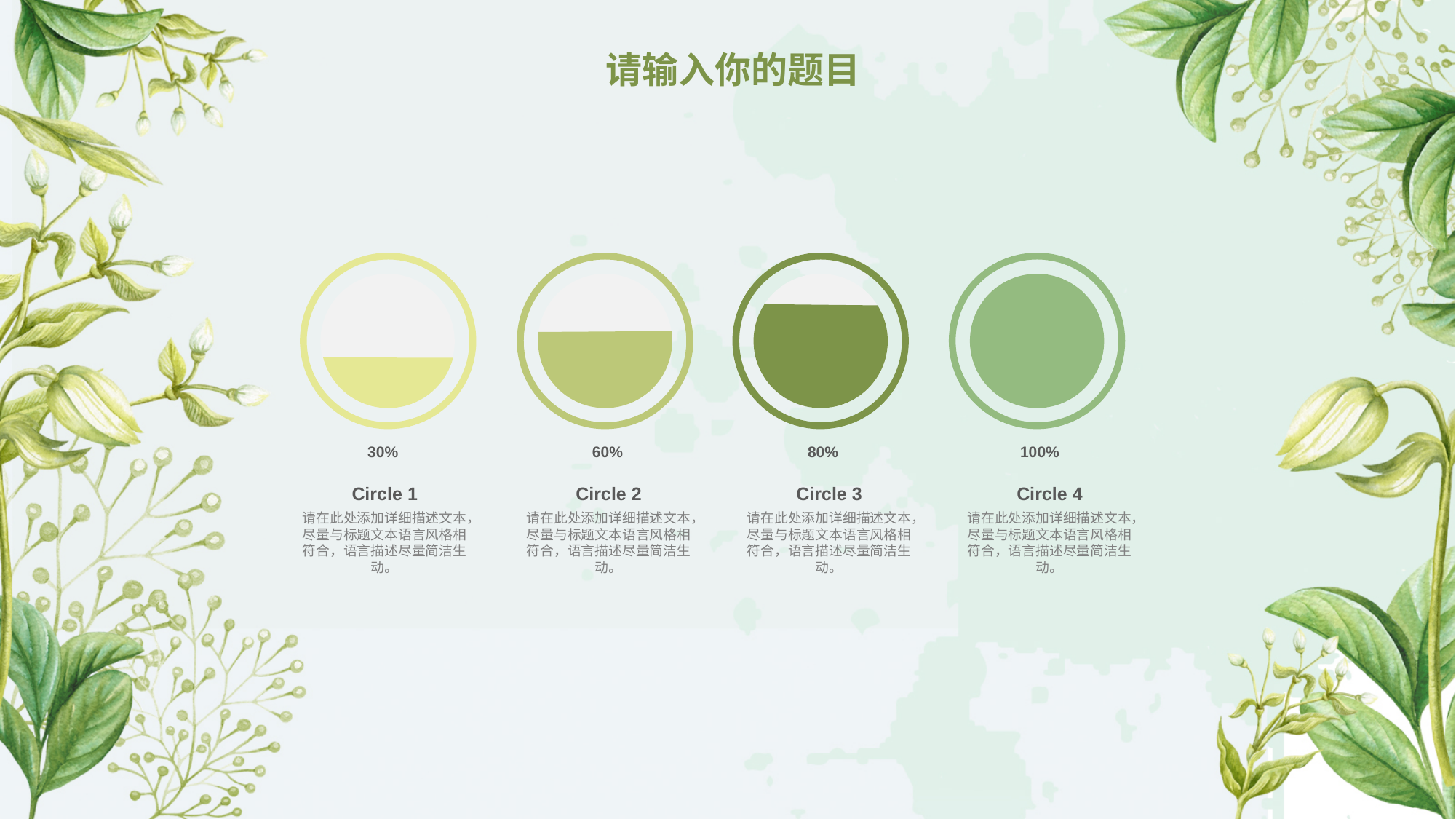

30%
60%
80%
100%
Circle 1
请在此处添加详细描述文本，尽量与标题文本语言风格相符合，语言描述尽量简洁生动。
Circle 2
请在此处添加详细描述文本，尽量与标题文本语言风格相符合，语言描述尽量简洁生动。
Circle 3
请在此处添加详细描述文本，尽量与标题文本语言风格相符合，语言描述尽量简洁生动。
Circle 4
请在此处添加详细描述文本，尽量与标题文本语言风格相符合，语言描述尽量简洁生动。